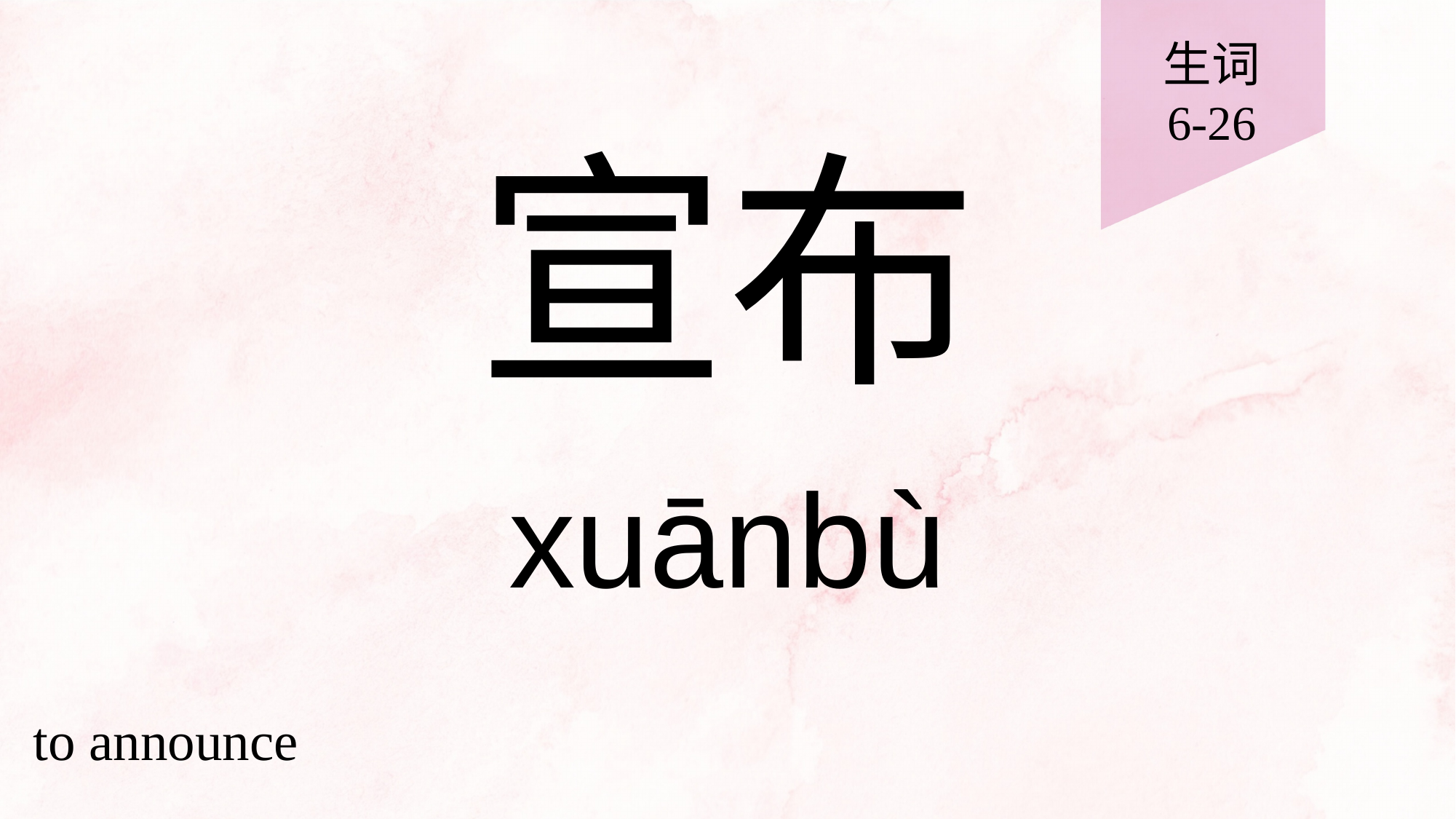

生词
6-26
# 宣布
xuānbù
to announce